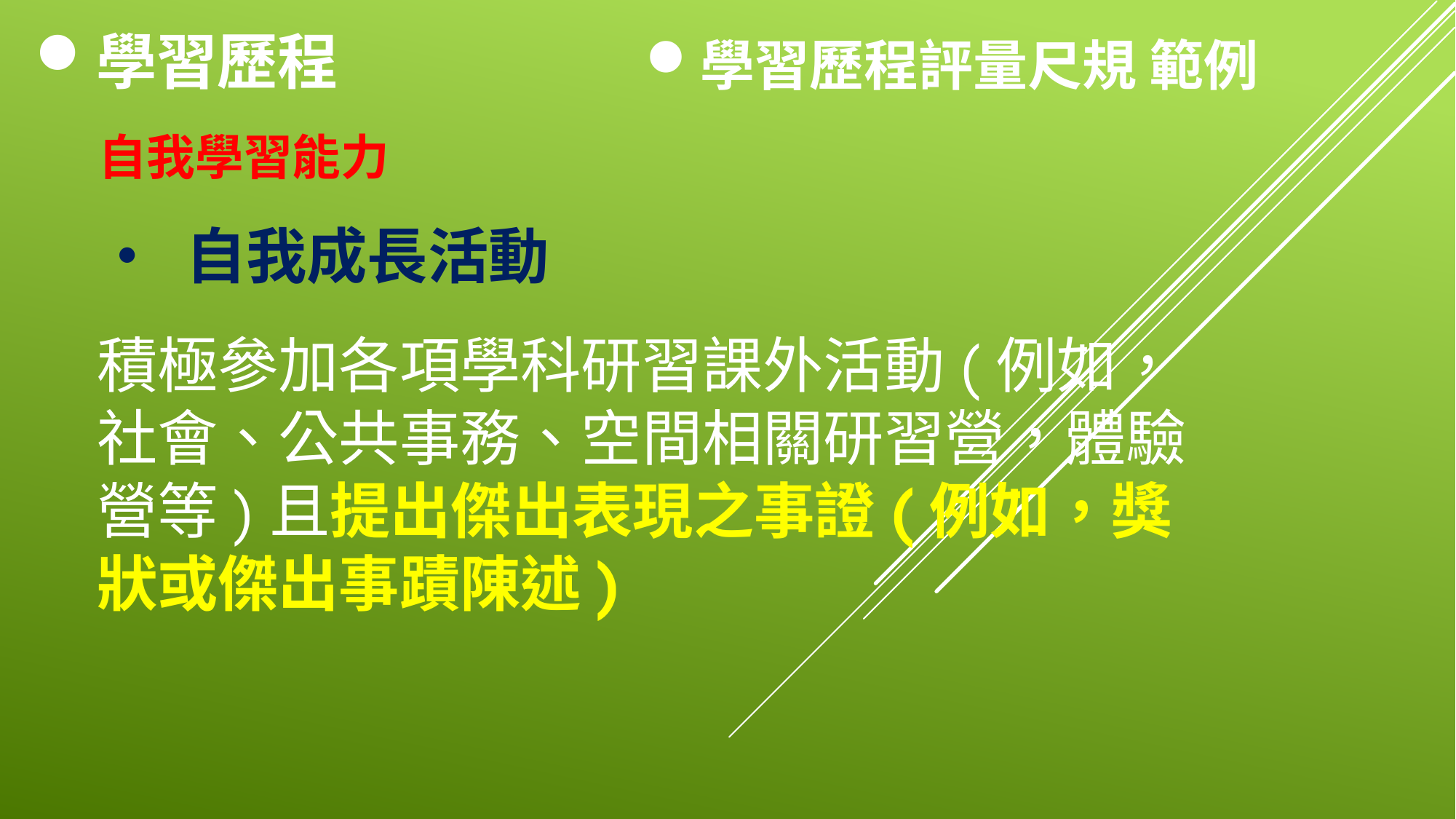

學習歷程
學習歷程評量尺規 範例
自我學習能力
• 自我成長活動

積極參加各項學科研習課外活動(例如，社會、公共事務、空間相關研習營，體驗營等)且提出傑出表現之事證(例如，獎狀或傑出事蹟陳述)